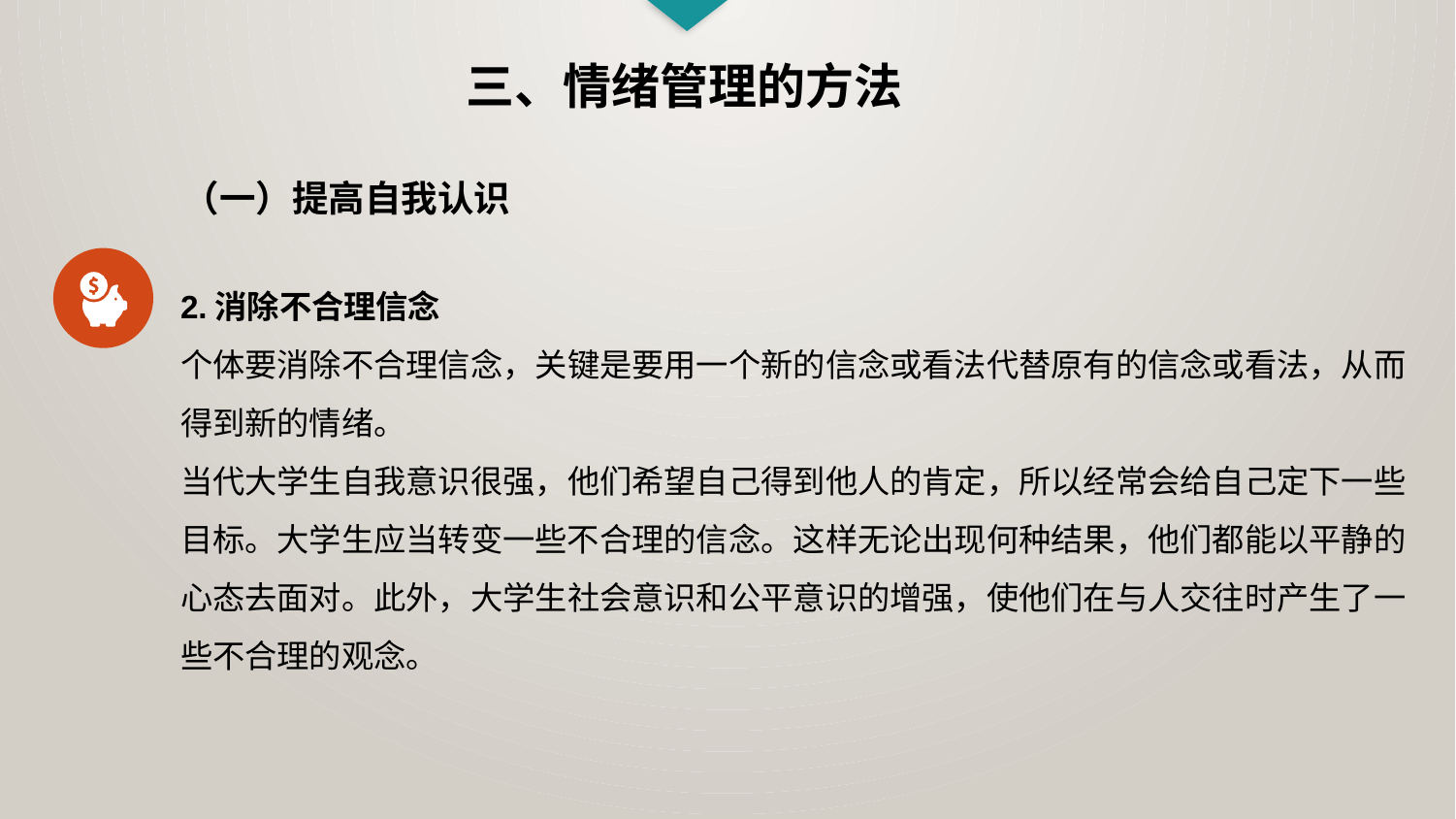

三、情绪管理的方法
（一）提高自我认识

2.消除不合理信念
个体要消除不合理信念，关键是要用一个新的信念或看法代替原有的信念或看法，从而得到新的情绪。
当代大学生自我意识很强，他们希望自己得到他人的肯定，所以经常会给自己定下一些目标。大学生应当转变一些不合理的信念。这样无论出现何种结果，他们都能以平静的心态去面对。此外，大学生社会意识和公平意识的增强，使他们在与人交往时产生了一些不合理的观念。

67